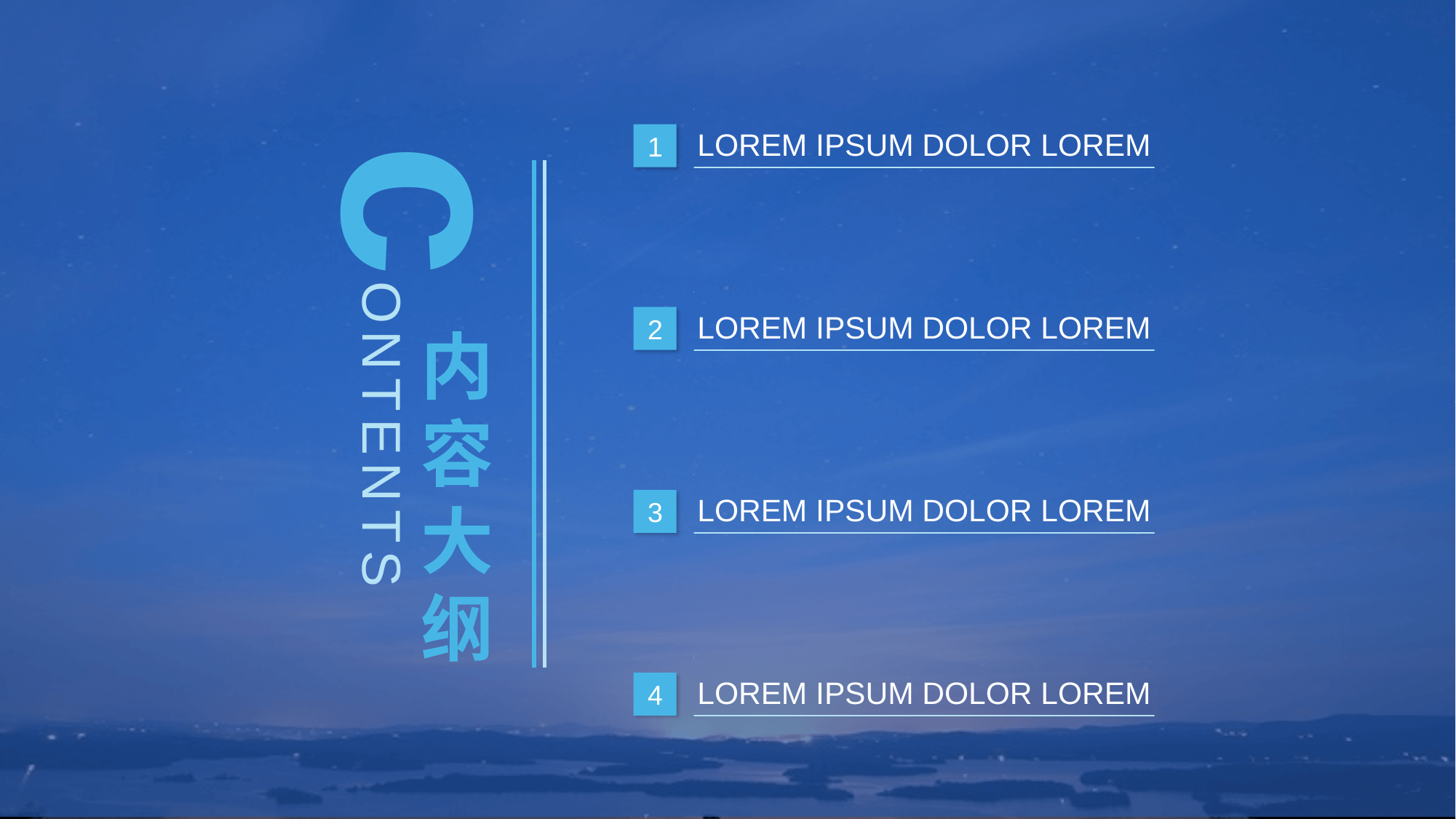

LOREM IPSUM DOLOR LOREM
1
c
ONTENTS
LOREM IPSUM DOLOR LOREM
2
内容大纲
LOREM IPSUM DOLOR LOREM
3
LOREM IPSUM DOLOR LOREM
4